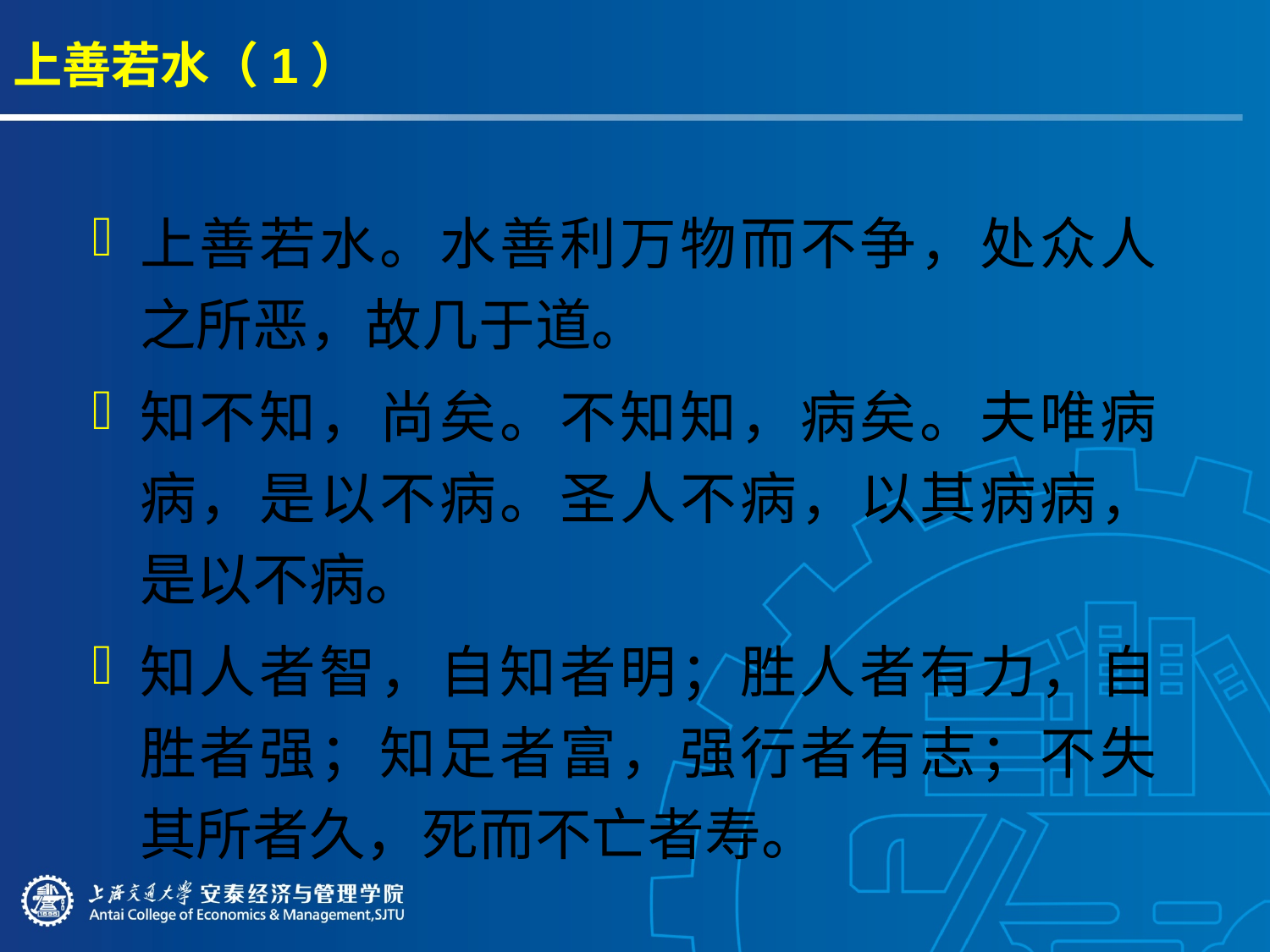

# 上善若水（1）
上善若水。水善利万物而不争，处众人之所恶，故几于道。
知不知，尚矣。不知知，病矣。夫唯病病，是以不病。圣人不病，以其病病，是以不病。
知人者智，自知者明；胜人者有力，自胜者强；知足者富，强行者有志；不失其所者久，死而不亡者寿。